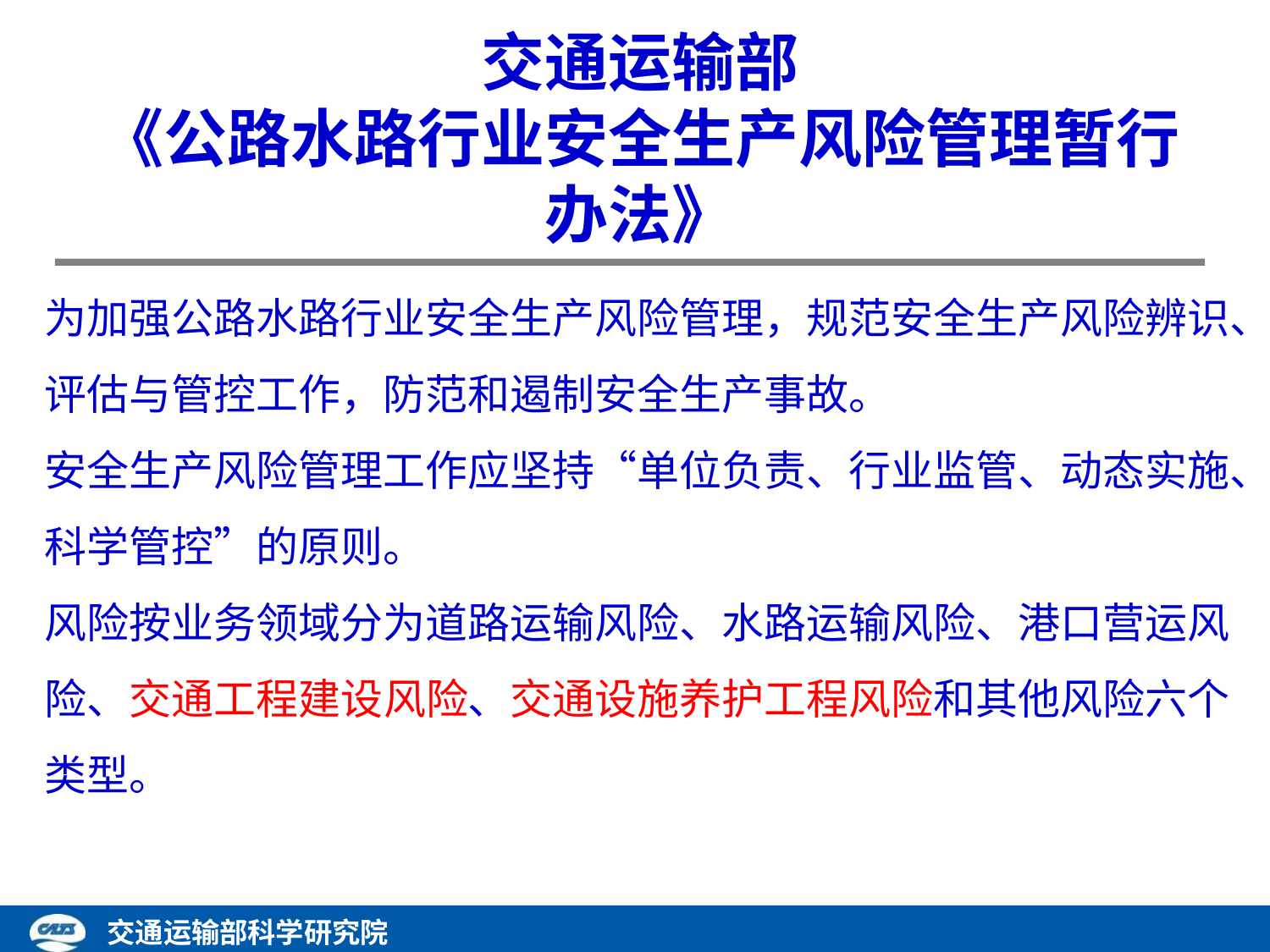

交通运输部
《公路水路行业安全生产风险管理暂行办法》
为加强公路水路行业安全生产风险管理，规范安全生产风险辨识、评估与管控工作，防范和遏制安全生产事故。
安全生产风险管理工作应坚持“单位负责、行业监管、动态实施、科学管控”的原则。
风险按业务领域分为道路运输风险、水路运输风险、港口营运风险、交通工程建设风险、交通设施养护工程风险和其他风险六个类型。